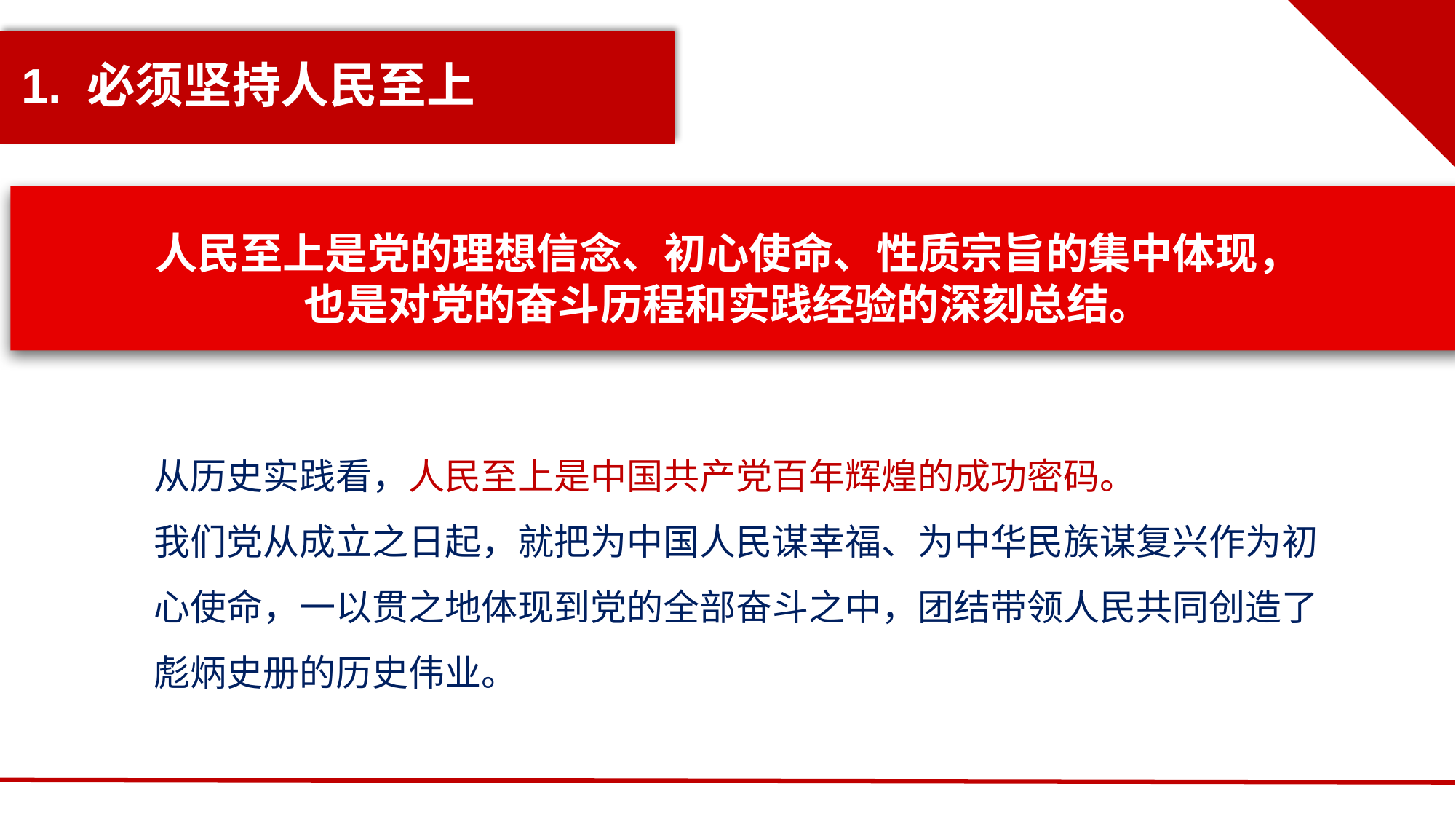

# 1. 必须坚持人民至上

人民至上是党的理想信念、初心使命、性质宗旨的集中体现，也是对党的奋斗历程和实践经验的深刻总结。
从历史实践看，人民至上是中国共产党百年辉煌的成功密码。
我们党从成立之日起，就把为中国人民谋幸福、为中华民族谋复兴作为初心使命，一以贯之地体现到党的全部奋斗之中，团结带领人民共同创造了彪炳史册的历史伟业。